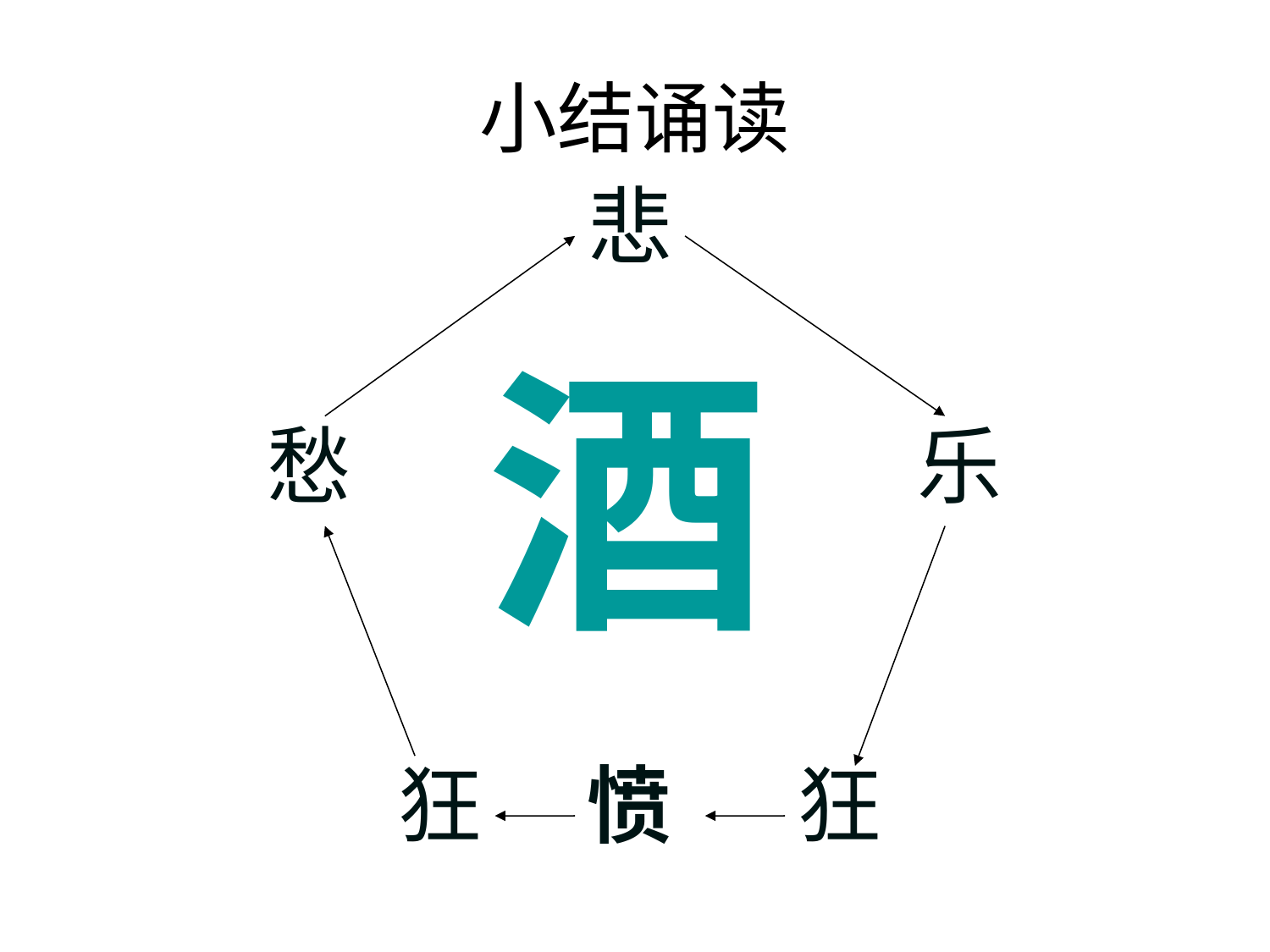

# 小结诵读
悲

酒
愁
乐

狂
愤
狂